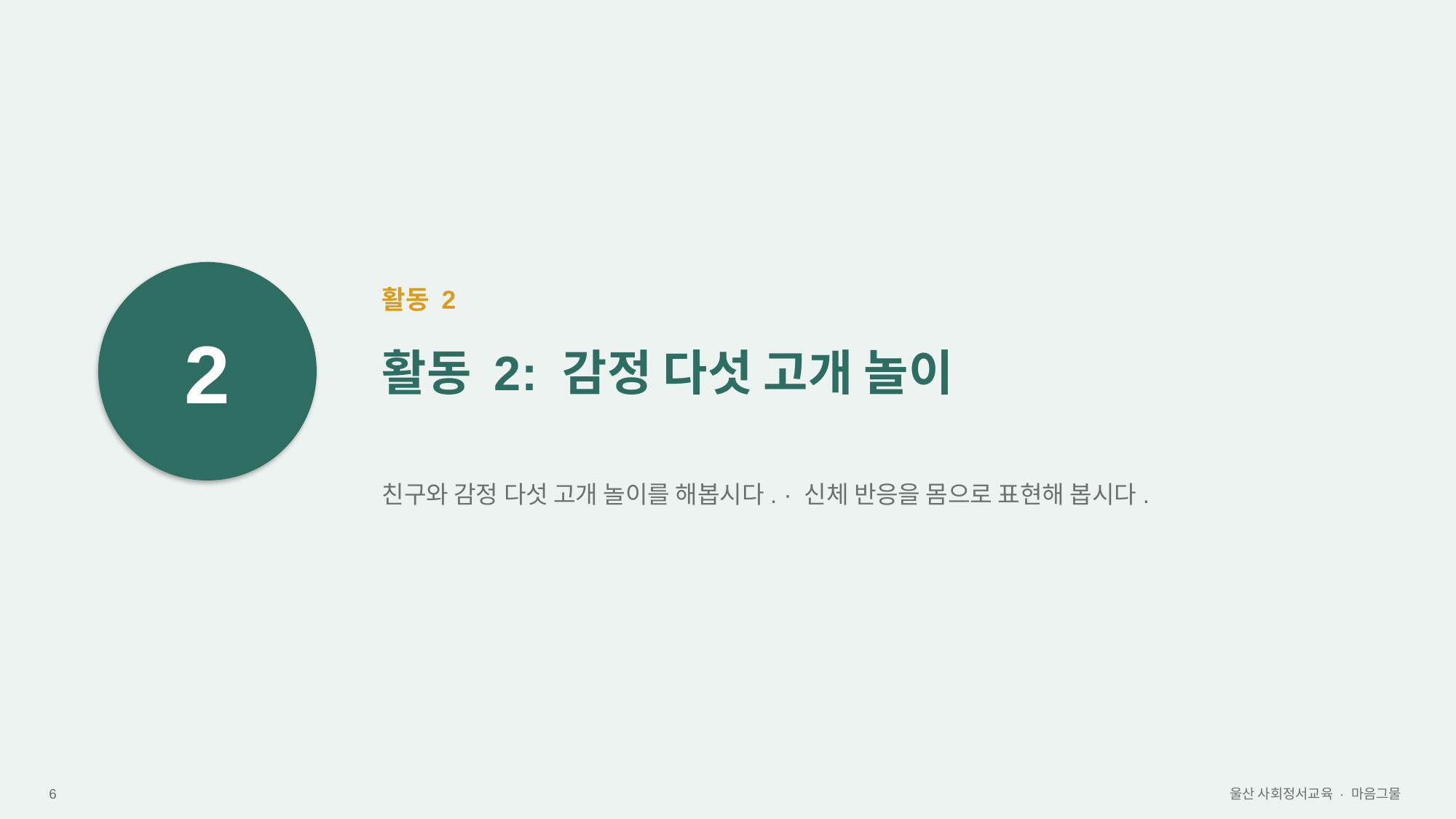

2
활동 2
활동 2: 감정 다섯 고개 놀이
친구와 감정 다섯 고개 놀이를 해봅시다. · 신체 반응을 몸으로 표현해 봅시다.
6
울산 사회정서교육 · 마음그물